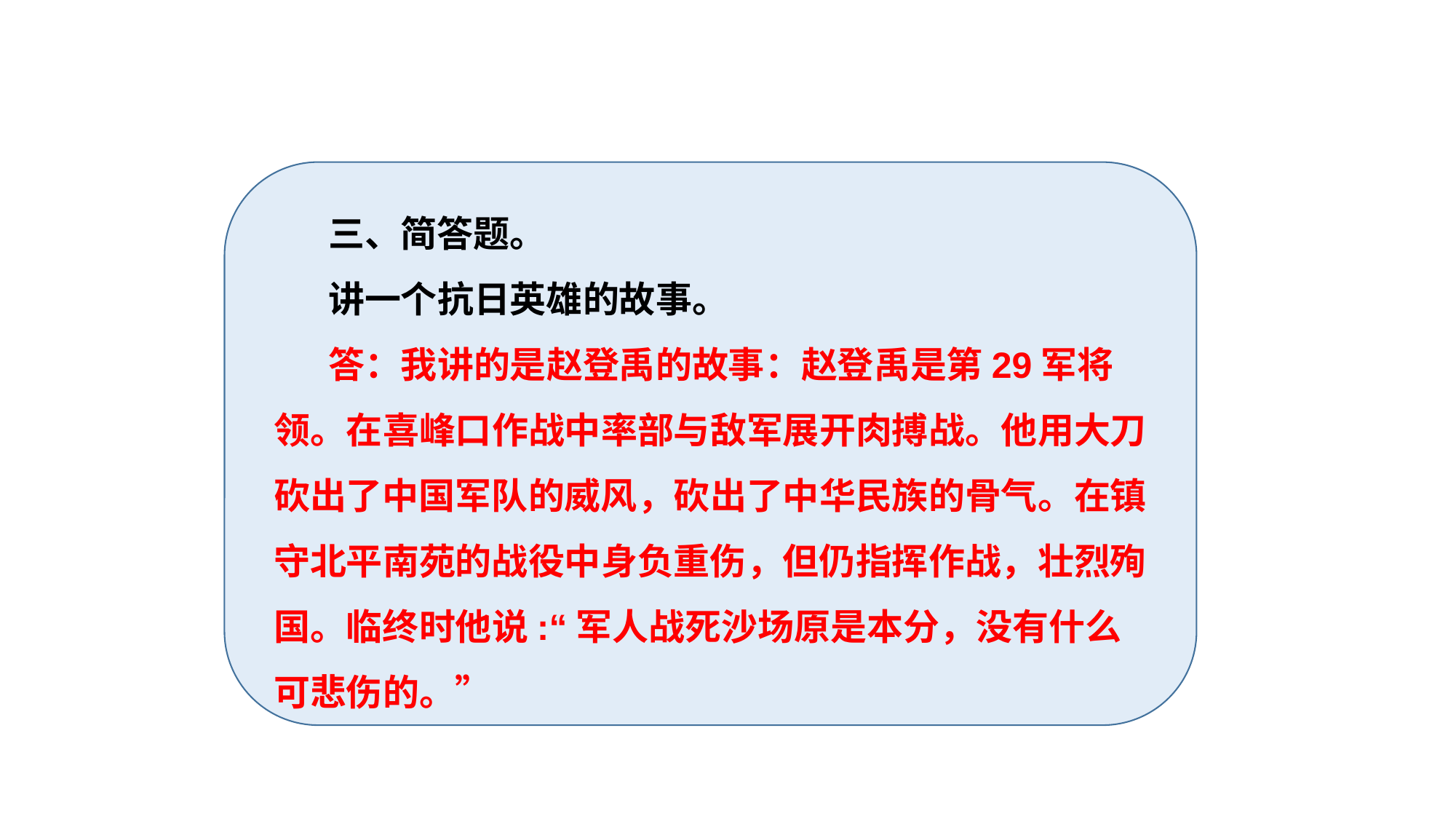

三、简答题。
讲一个抗日英雄的故事。
答：我讲的是赵登禹的故事：赵登禹是第29军将领。在喜峰口作战中率部与敌军展开肉搏战。他用大刀砍出了中国军队的威风，砍出了中华民族的骨气。在镇守北平南苑的战役中身负重伤，但仍指挥作战，壮烈殉国。临终时他说:“军人战死沙场原是本分，没有什么可悲伤的。”